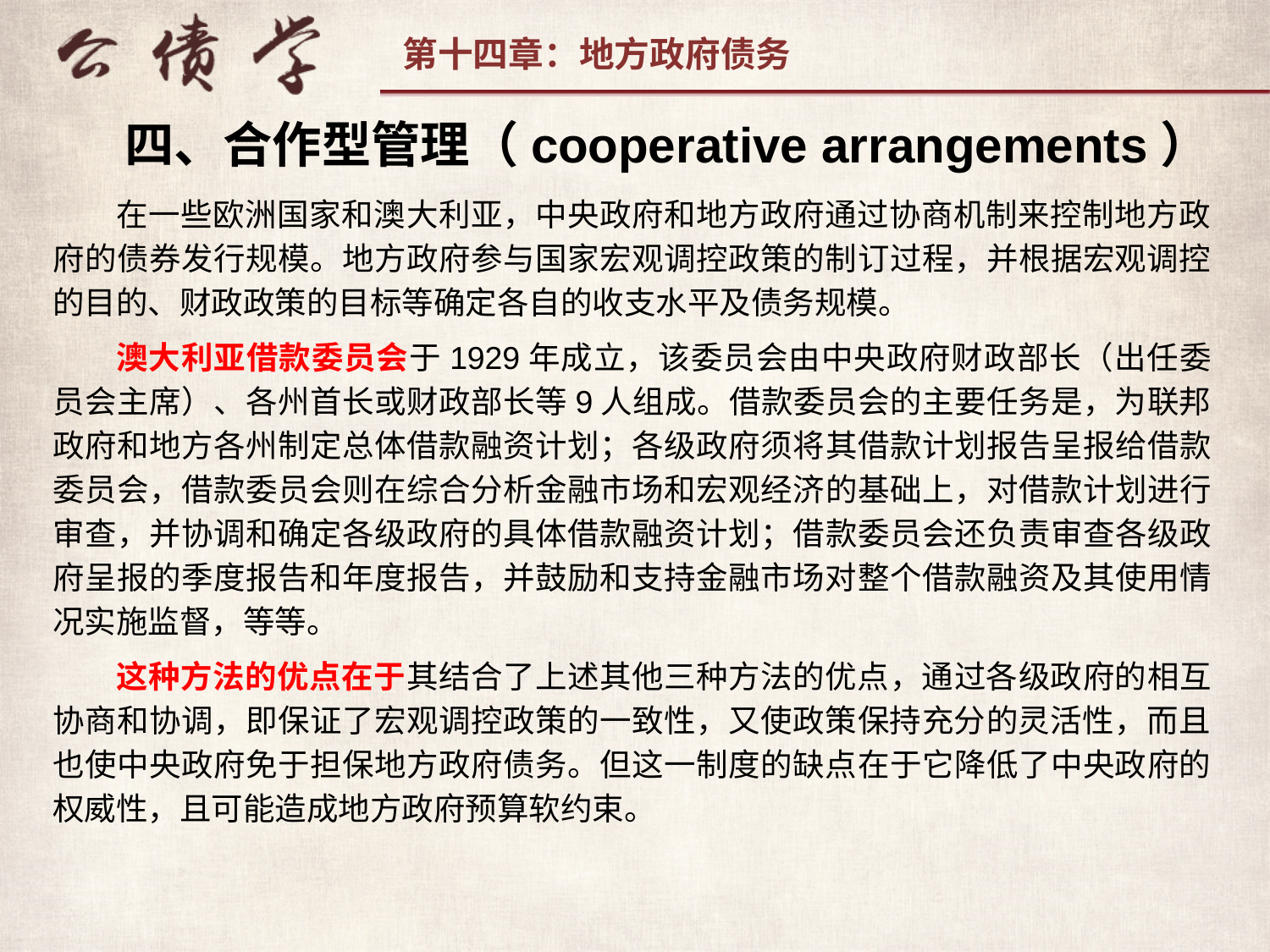

四、合作型管理（cooperative arrangements）
在一些欧洲国家和澳大利亚，中央政府和地方政府通过协商机制来控制地方政府的债券发行规模。地方政府参与国家宏观调控政策的制订过程，并根据宏观调控的目的、财政政策的目标等确定各自的收支水平及债务规模。
澳大利亚借款委员会于1929年成立，该委员会由中央政府财政部长（出任委员会主席）、各州首长或财政部长等9人组成。借款委员会的主要任务是，为联邦政府和地方各州制定总体借款融资计划；各级政府须将其借款计划报告呈报给借款委员会，借款委员会则在综合分析金融市场和宏观经济的基础上，对借款计划进行审查，并协调和确定各级政府的具体借款融资计划；借款委员会还负责审查各级政府呈报的季度报告和年度报告，并鼓励和支持金融市场对整个借款融资及其使用情况实施监督，等等。
这种方法的优点在于其结合了上述其他三种方法的优点，通过各级政府的相互协商和协调，即保证了宏观调控政策的一致性，又使政策保持充分的灵活性，而且也使中央政府免于担保地方政府债务。但这一制度的缺点在于它降低了中央政府的权威性，且可能造成地方政府预算软约束。
9